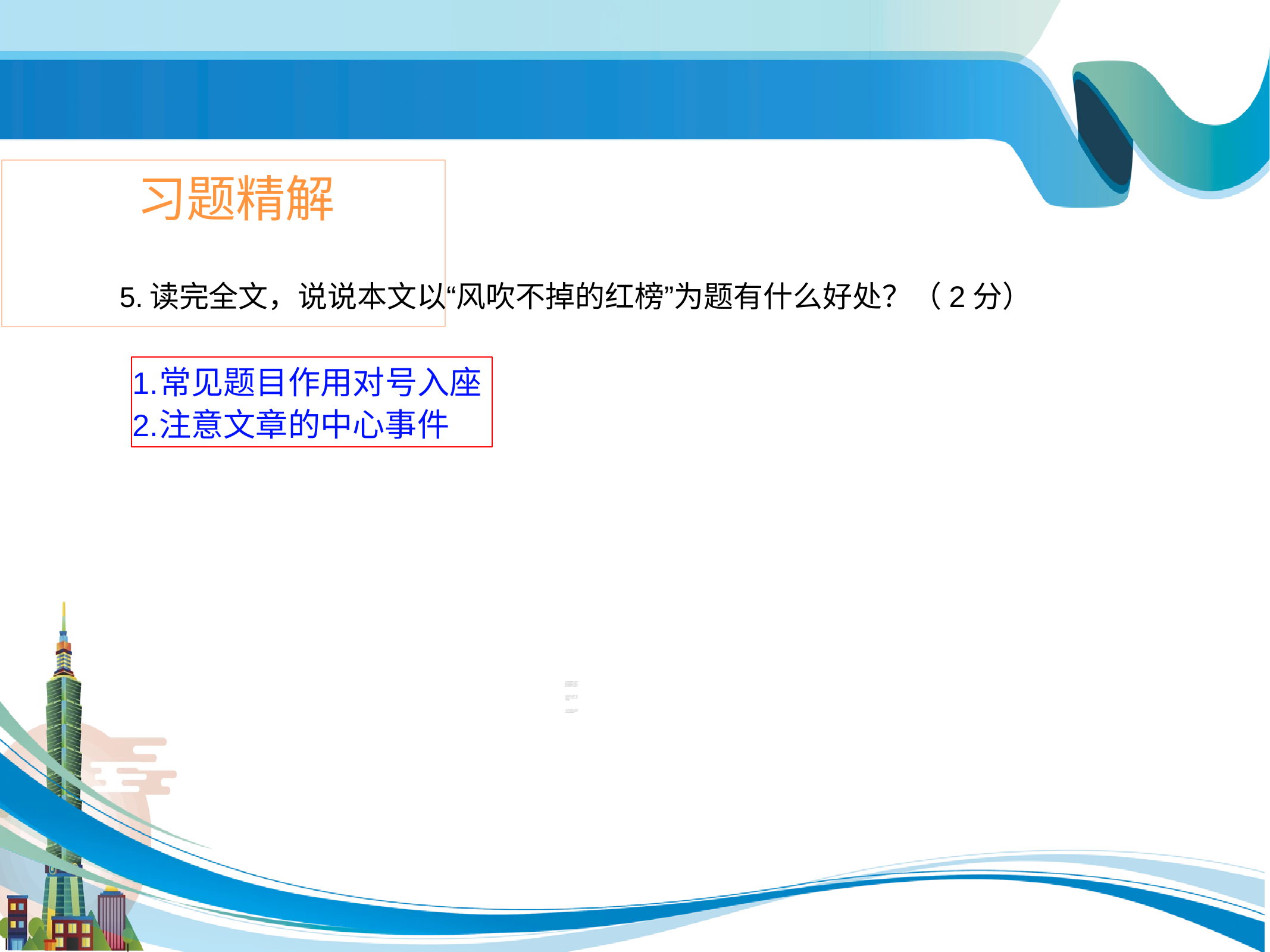

# 习题精解
读完全文，说说本文以“风吹不掉的红榜”为题有什么好处？（2分）

常见题目作用对号入座
注意文章的中心事件